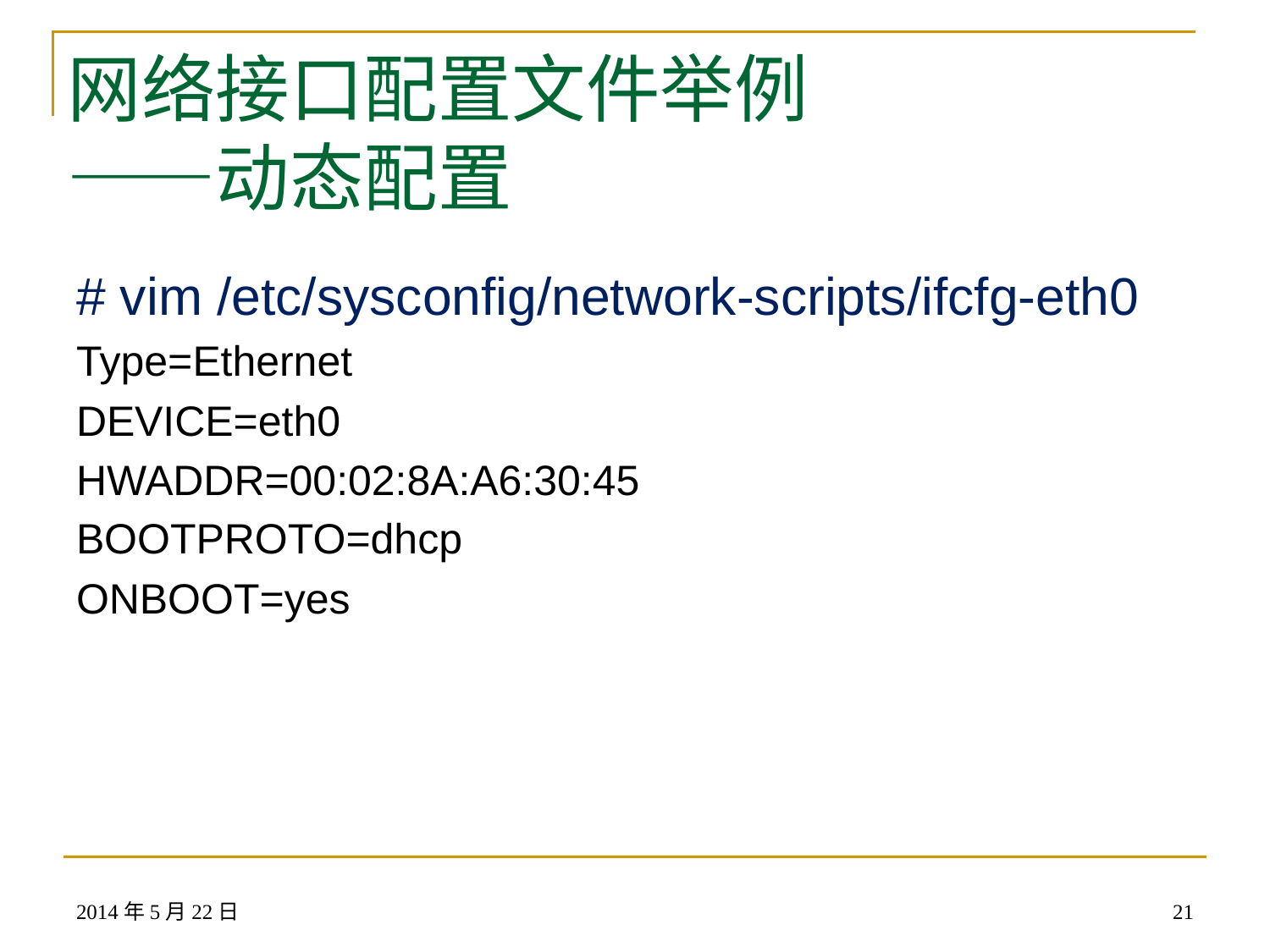

# 网络接口配置文件举例 ——动态配置
# vim /etc/sysconfig/network-scripts/ifcfg-eth0
Type=Ethernet
DEVICE=eth0
HWADDR=00:02:8A:A6:30:45
BOOTPROTO=dhcp
ONBOOT=yes

2014年5月22日
21